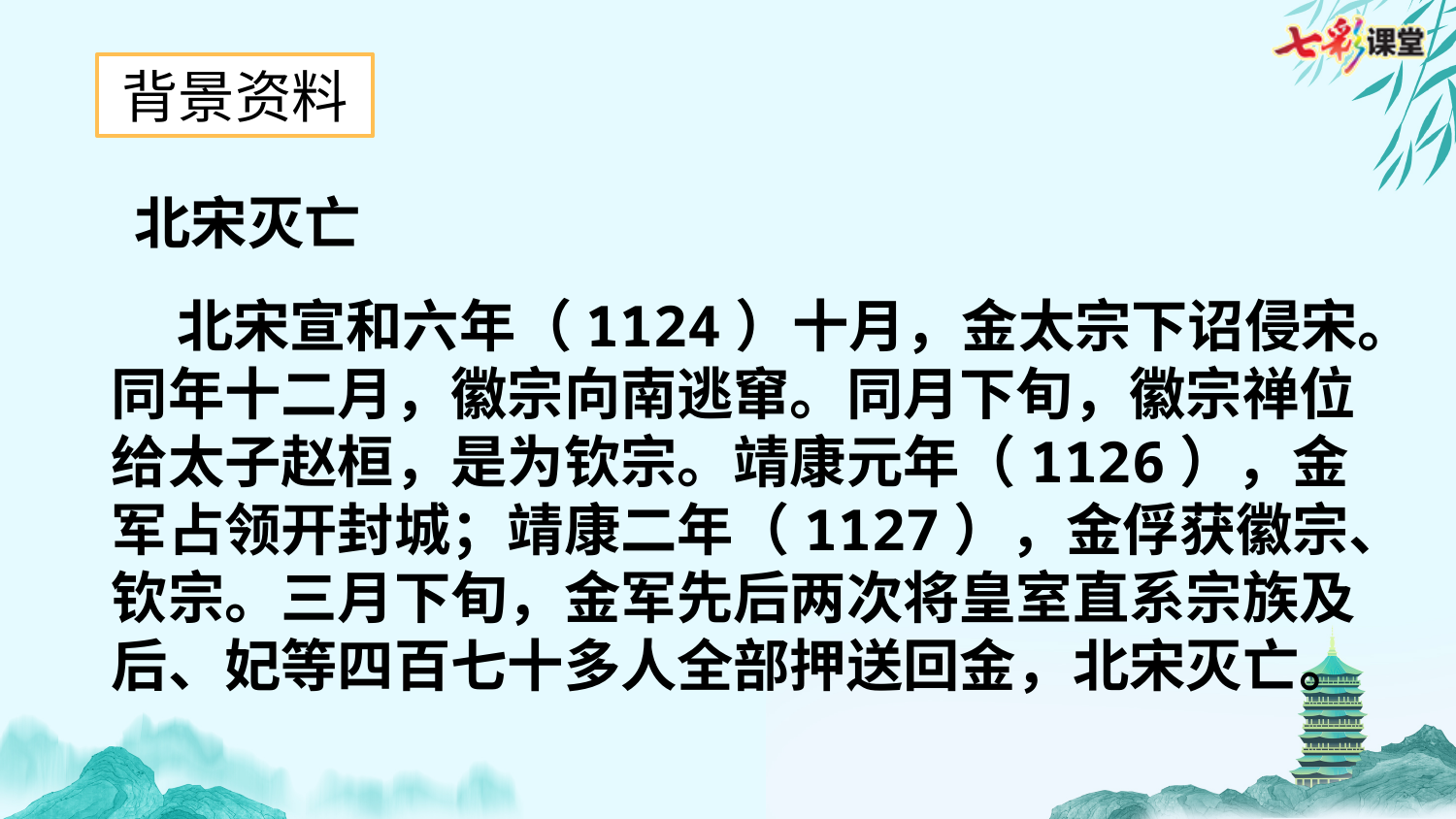

背景资料
北宋灭亡
    北宋宣和六年（1124）十月，金太宗下诏侵宋。同年十二月，徽宗向南逃窜。同月下旬，徽宗禅位给太子赵桓，是为钦宗。靖康元年（1126），金军占领开封城；靖康二年（1127），金俘获徽宗、钦宗。三月下旬，金军先后两次将皇室直系宗族及后、妃等四百七十多人全部押送回金，北宋灭亡。